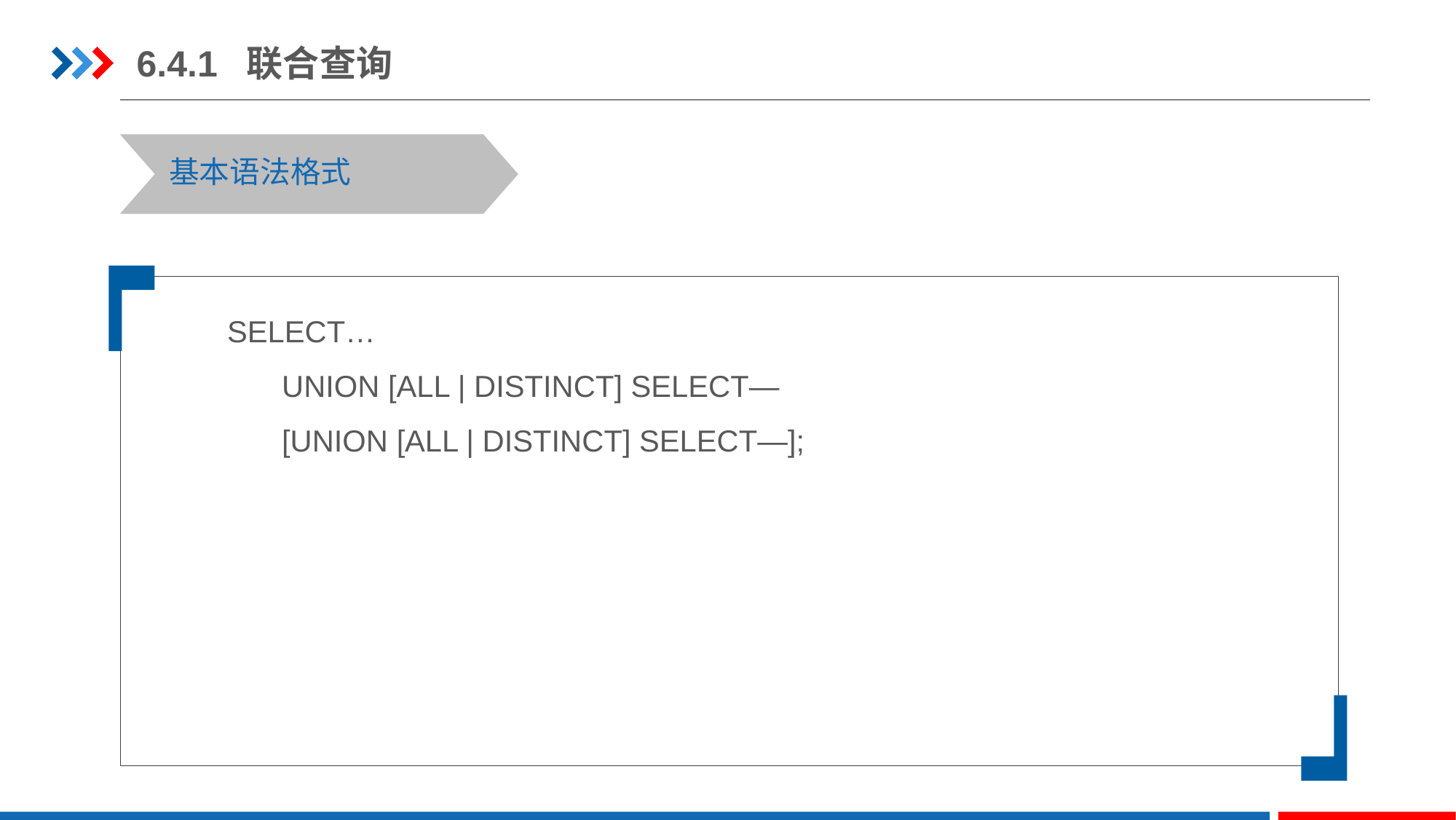

6.4.1  联合查询

基本语法格式

SELECT…
UNION [ALL | DISTINCT] SELECT—
[UNION [ALL | DISTINCT] SELECT—];